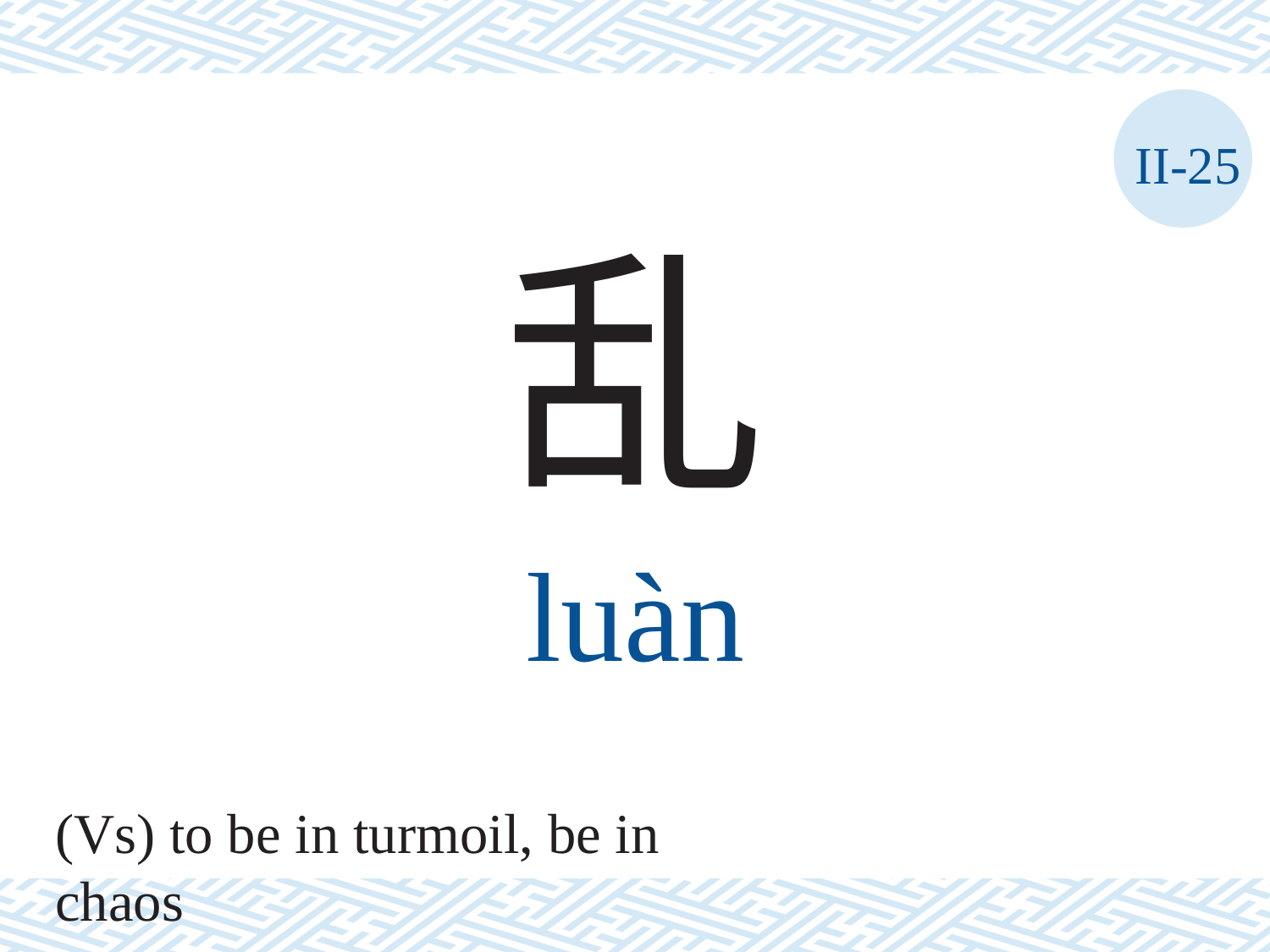

II-25
乱
luàn
(Vs) to be in turmoil, be in chaos